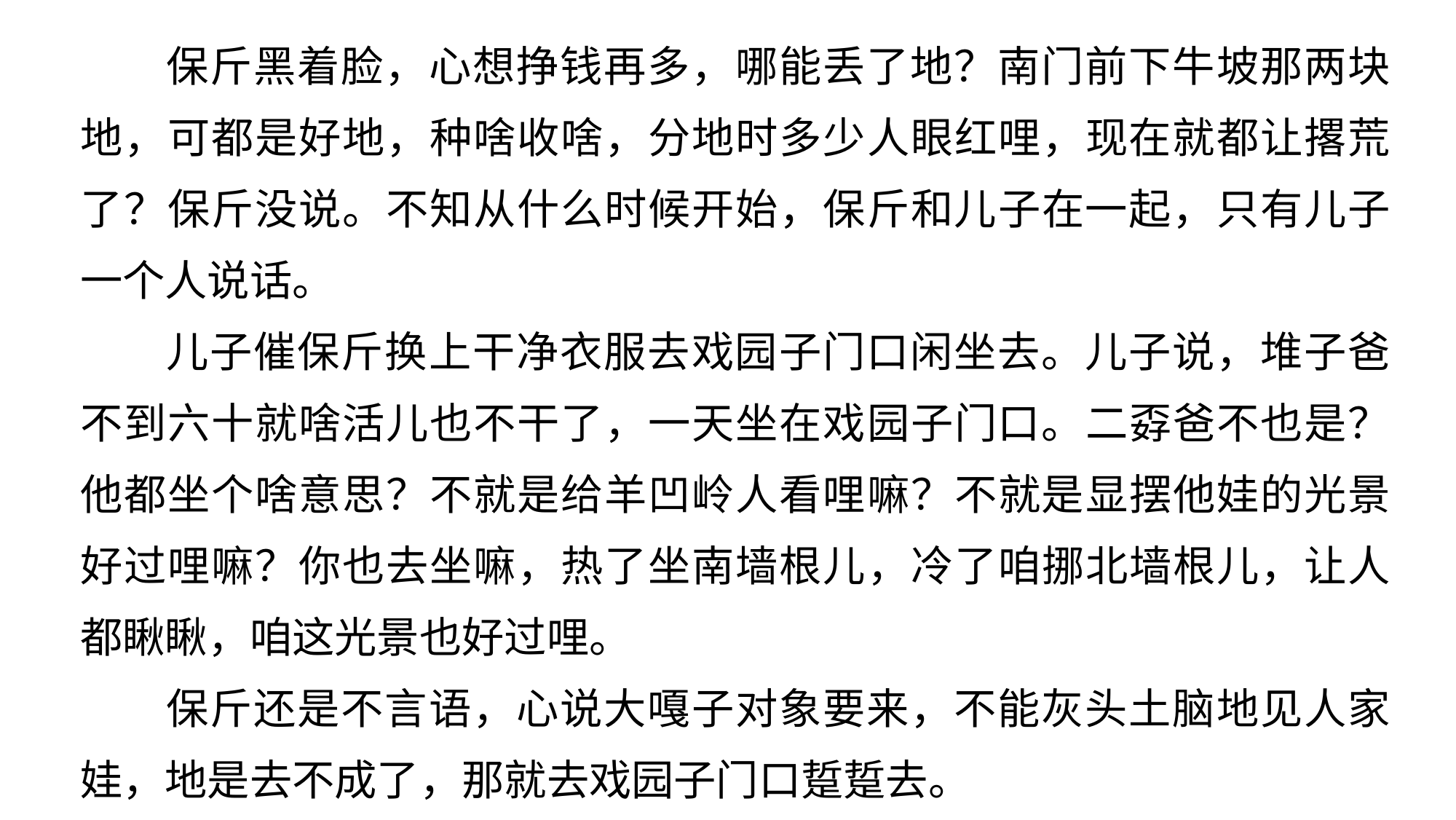

保斤黑着脸，心想挣钱再多，哪能丢了地？南门前下牛坡那两块地，可都是好地，种啥收啥，分地时多少人眼红哩，现在就都让撂荒了？保斤没说。不知从什么时候开始，保斤和儿子在一起，只有儿子一个人说话。
儿子催保斤换上干净衣服去戏园子门口闲坐去。儿子说，堆子爸不到六十就啥活儿也不干了，一天坐在戏园子门口。二孬爸不也是？他都坐个啥意思？不就是给羊凹岭人看哩嘛？不就是显摆他娃的光景好过哩嘛？你也去坐嘛，热了坐南墙根儿，冷了咱挪北墙根儿，让人都瞅瞅，咱这光景也好过哩。
保斤还是不言语，心说大嘎子对象要来，不能灰头土脑地见人家娃，地是去不成了，那就去戏园子门口踅踅去。